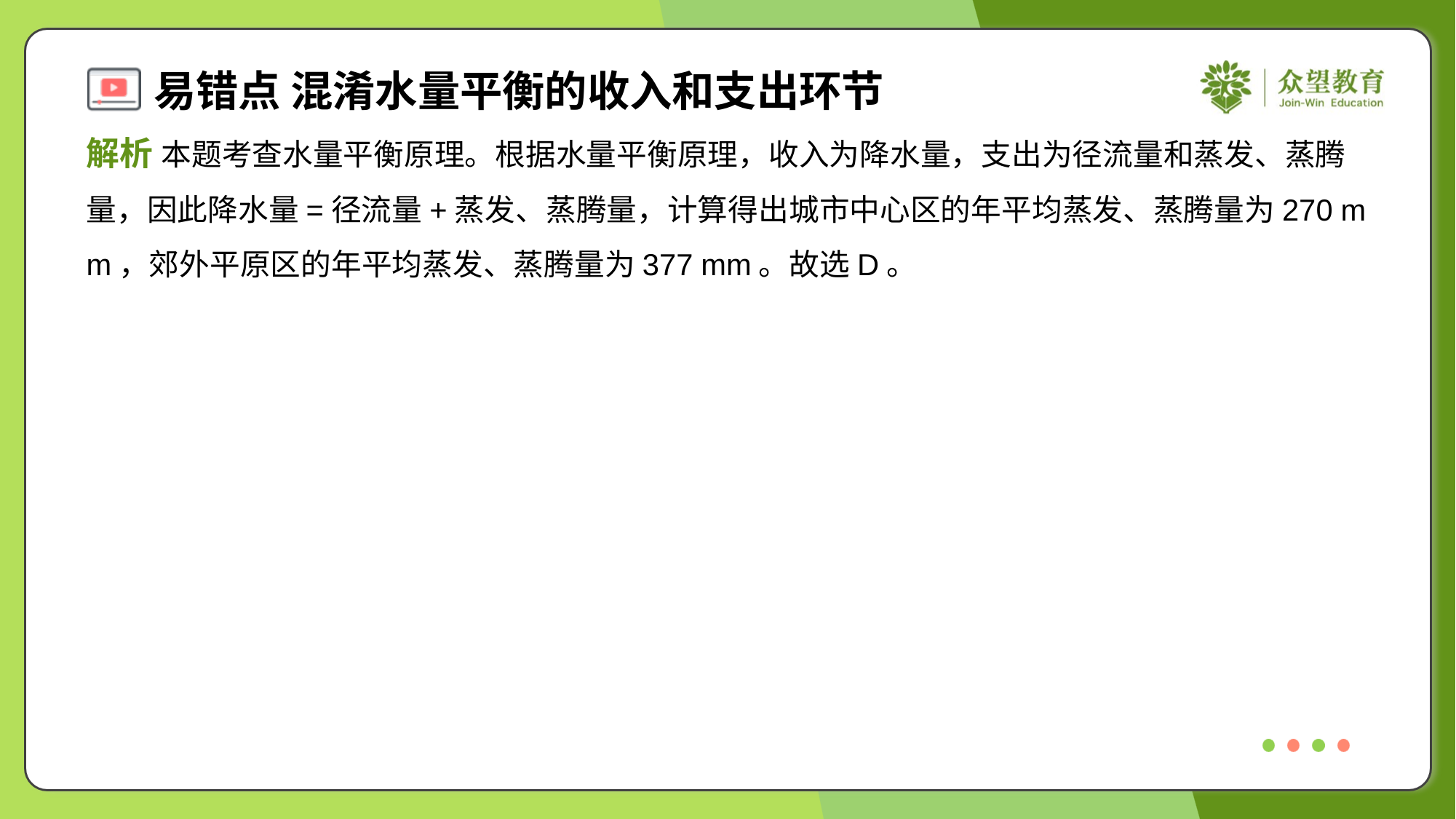

解析 本题考查水量平衡原理。根据水量平衡原理，收入为降水量，支出为径流量和蒸发、蒸腾
量，因此降水量=径流量+蒸发、蒸腾量，计算得出城市中心区的年平均蒸发、蒸腾量为270 m
m，郊外平原区的年平均蒸发、蒸腾量为377 mm。故选D。